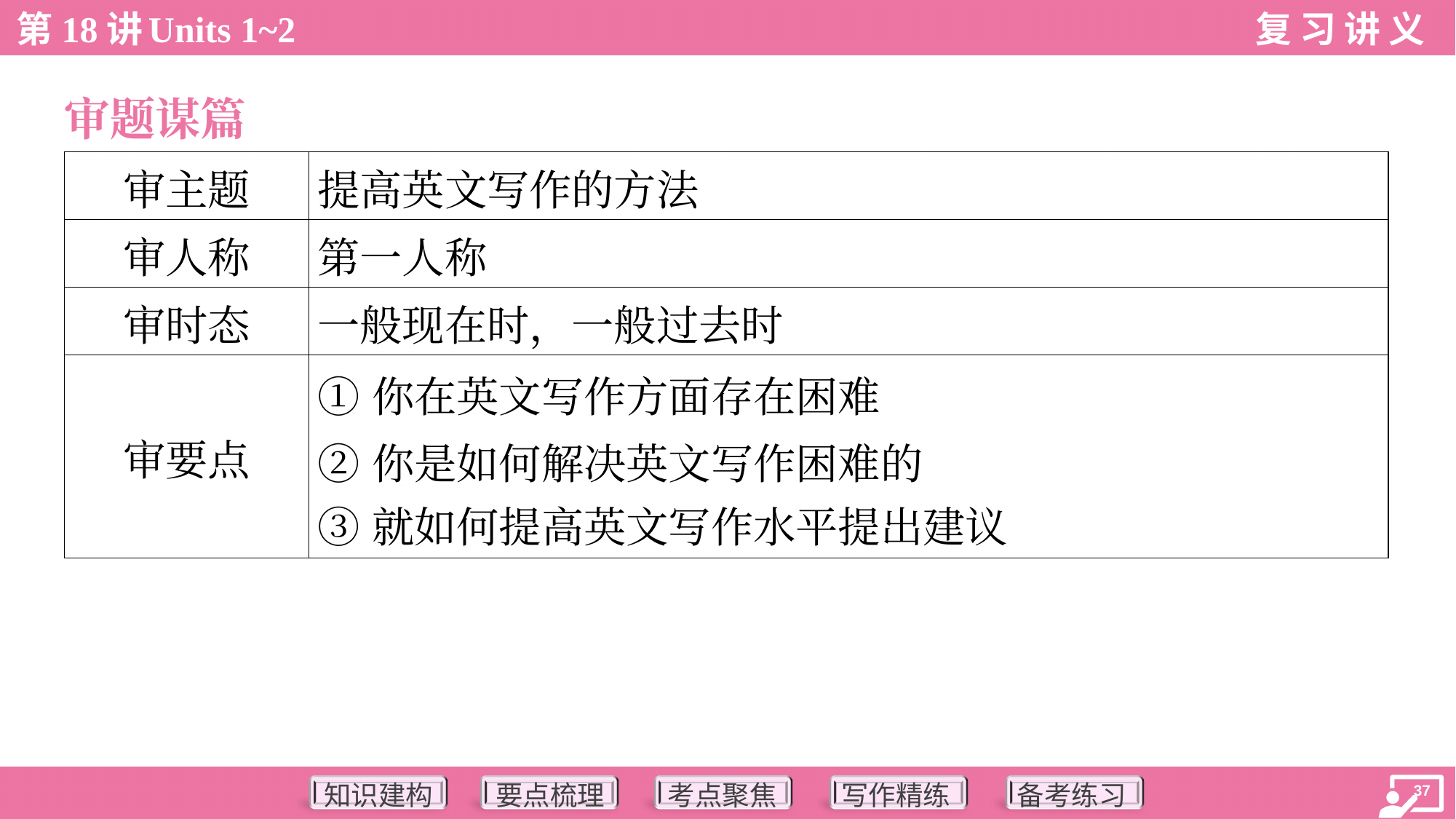

审题谋篇
| 审主题 | 提高英文写作的方法 |
| --- | --- |
| 审人称 | 第一人称 |
| 审时态 | 一般现在时，一般过去时 |
| 审要点 | ①你在英文写作方面存在困难 ②你是如何解决英文写作困难的 ③就如何提高英文写作水平提出建议 |